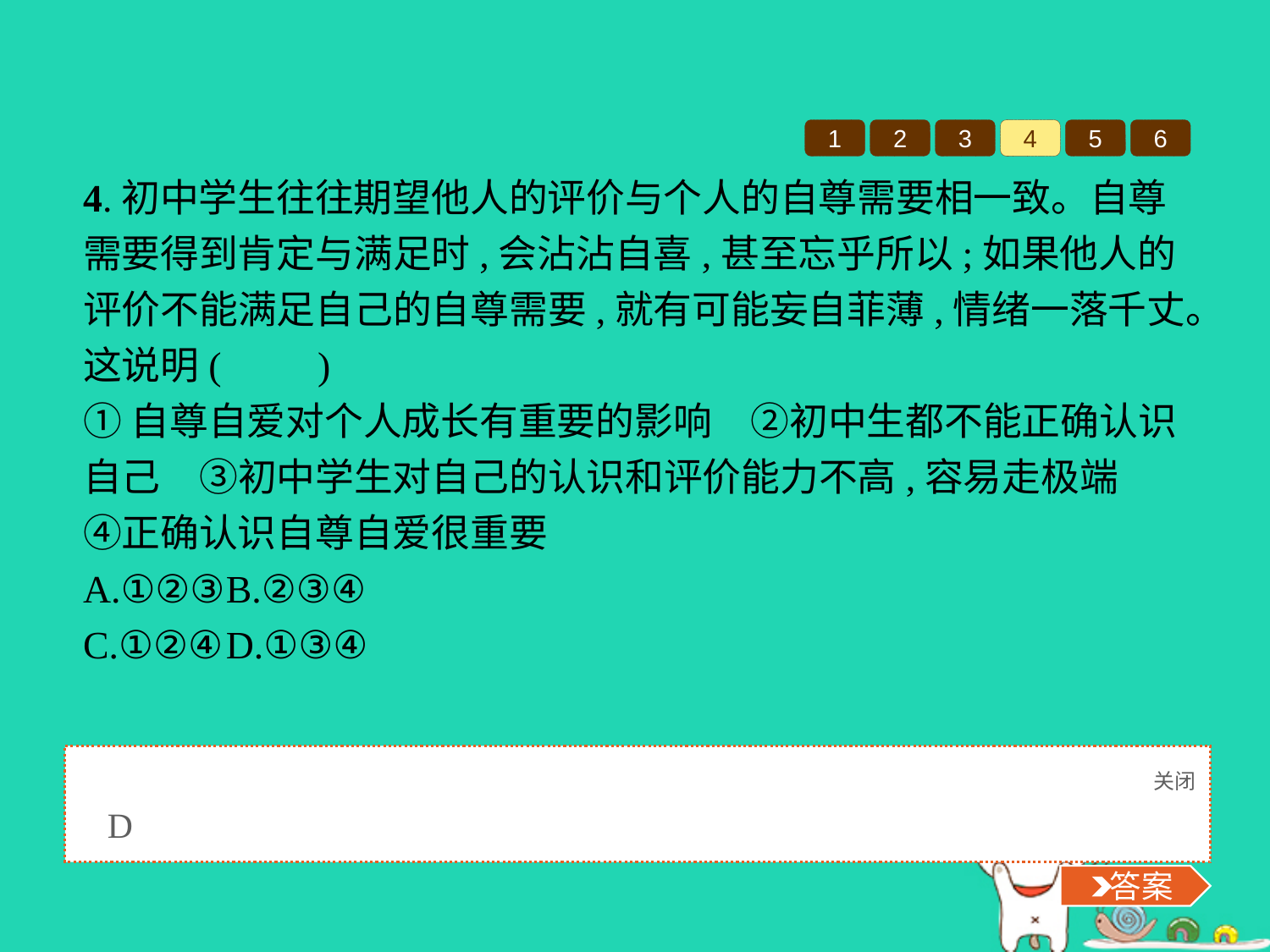

1
2
3
4
5
6
4.初中学生往往期望他人的评价与个人的自尊需要相一致。自尊需要得到肯定与满足时,会沾沾自喜,甚至忘乎所以;如果他人的评价不能满足自己的自尊需要,就有可能妄自菲薄,情绪一落千丈。这说明(　　)
①自尊自爱对个人成长有重要的影响　②初中生都不能正确认识自己　③初中学生对自己的认识和评价能力不高,容易走极端　④正确认识自尊自爱很重要
A.①②③	B.②③④
C.①②④	D.①③④

关闭
  答案

D
  答案